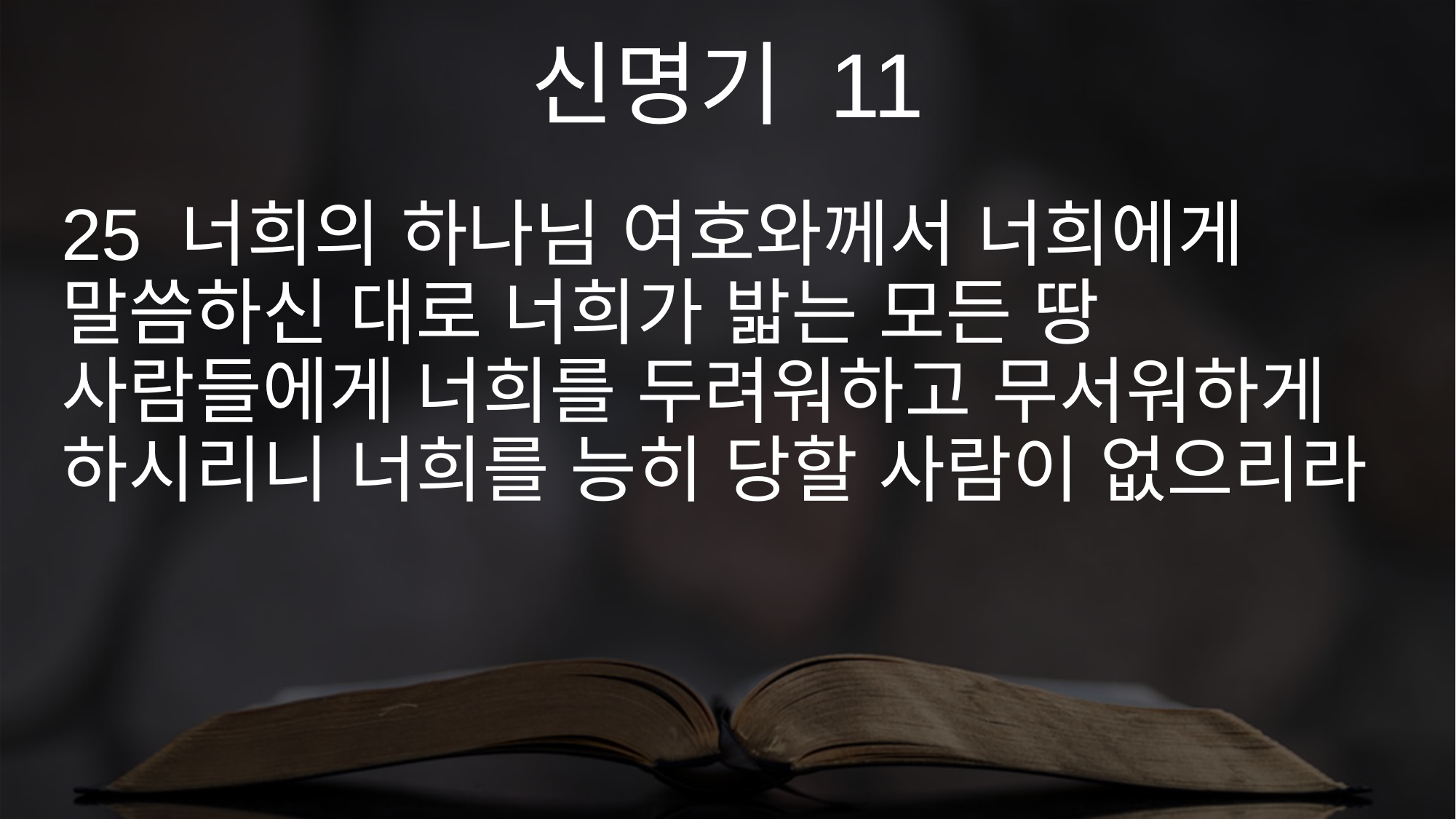

신명기 11
25 너희의 하나님 여호와께서 너희에게 말씀하신 대로 너희가 밟는 모든 땅 사람들에게 너희를 두려워하고 무서워하게 하시리니 너희를 능히 당할 사람이 없으리라